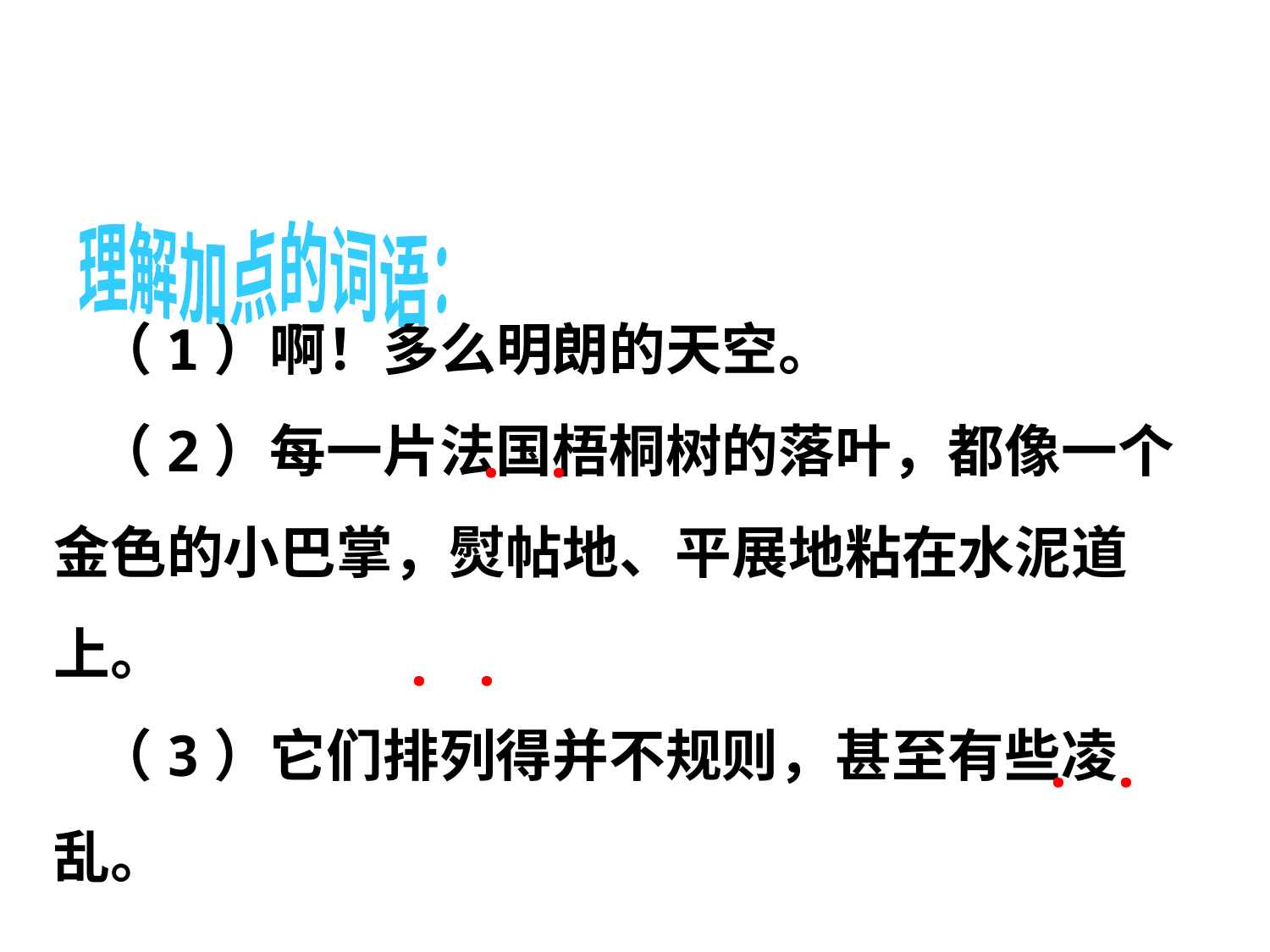

理解加点的词语：
（1）啊！多么明朗的天空。
（2）每一片法国梧桐树的落叶，都像一个金色的小巴掌，熨帖地、平展地粘在水泥道上。
（3）它们排列得并不规则，甚至有些凌乱。
. .
. .
. .